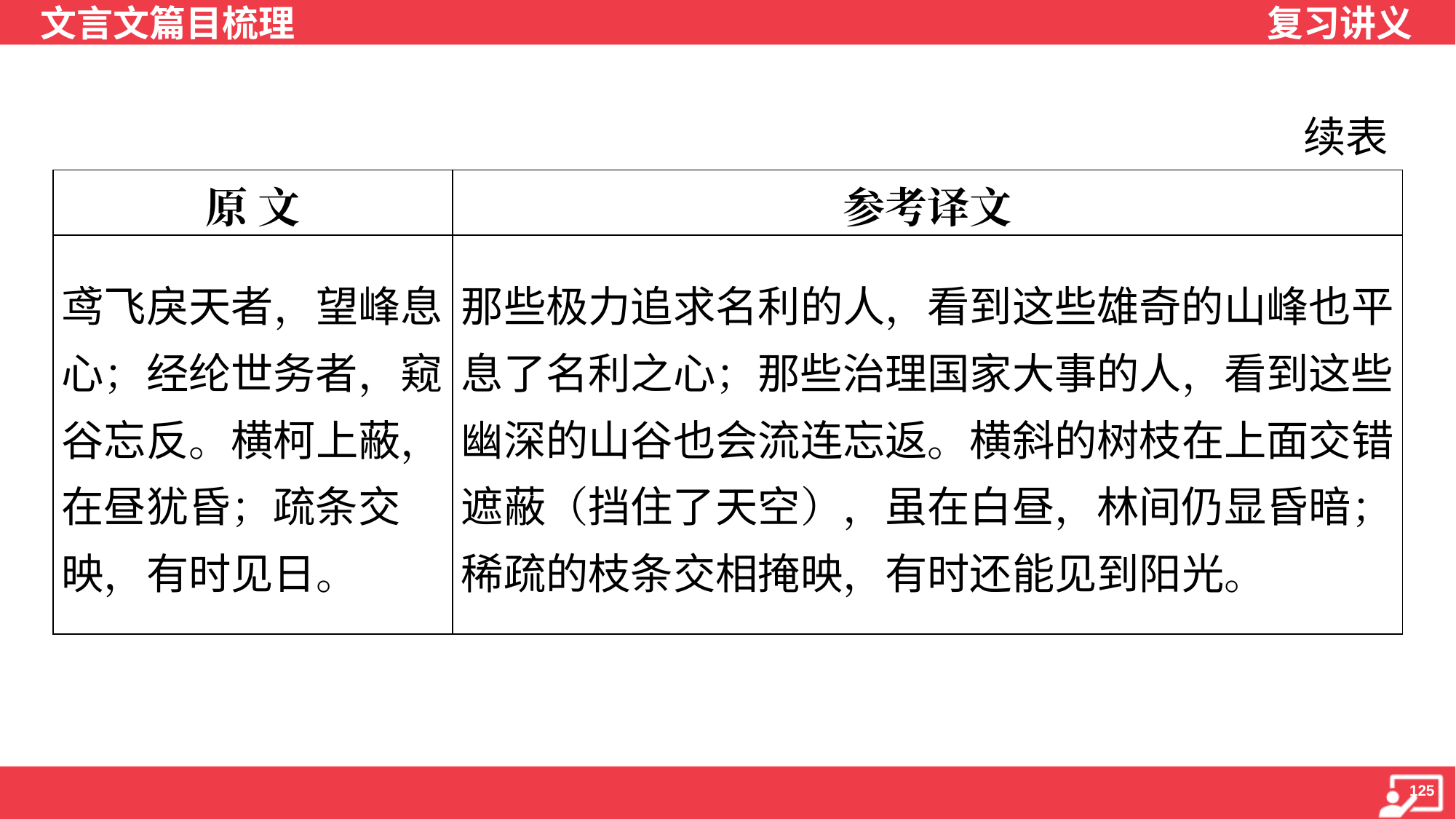

续表
| 原 文 | 参考译文 |
| --- | --- |
| 鸢飞戾天者，望峰息心；经纶世务者，窥谷忘反。横柯上蔽，在昼犹昏；疏条交映，有时见日。 | 那些极力追求名利的人，看到这些雄奇的山峰也平息了名利之心；那些治理国家大事的人，看到这些幽深的山谷也会流连忘返。横斜的树枝在上面交错遮蔽（挡住了天空），虽在白昼，林间仍显昏暗；稀疏的枝条交相掩映，有时还能见到阳光。 |